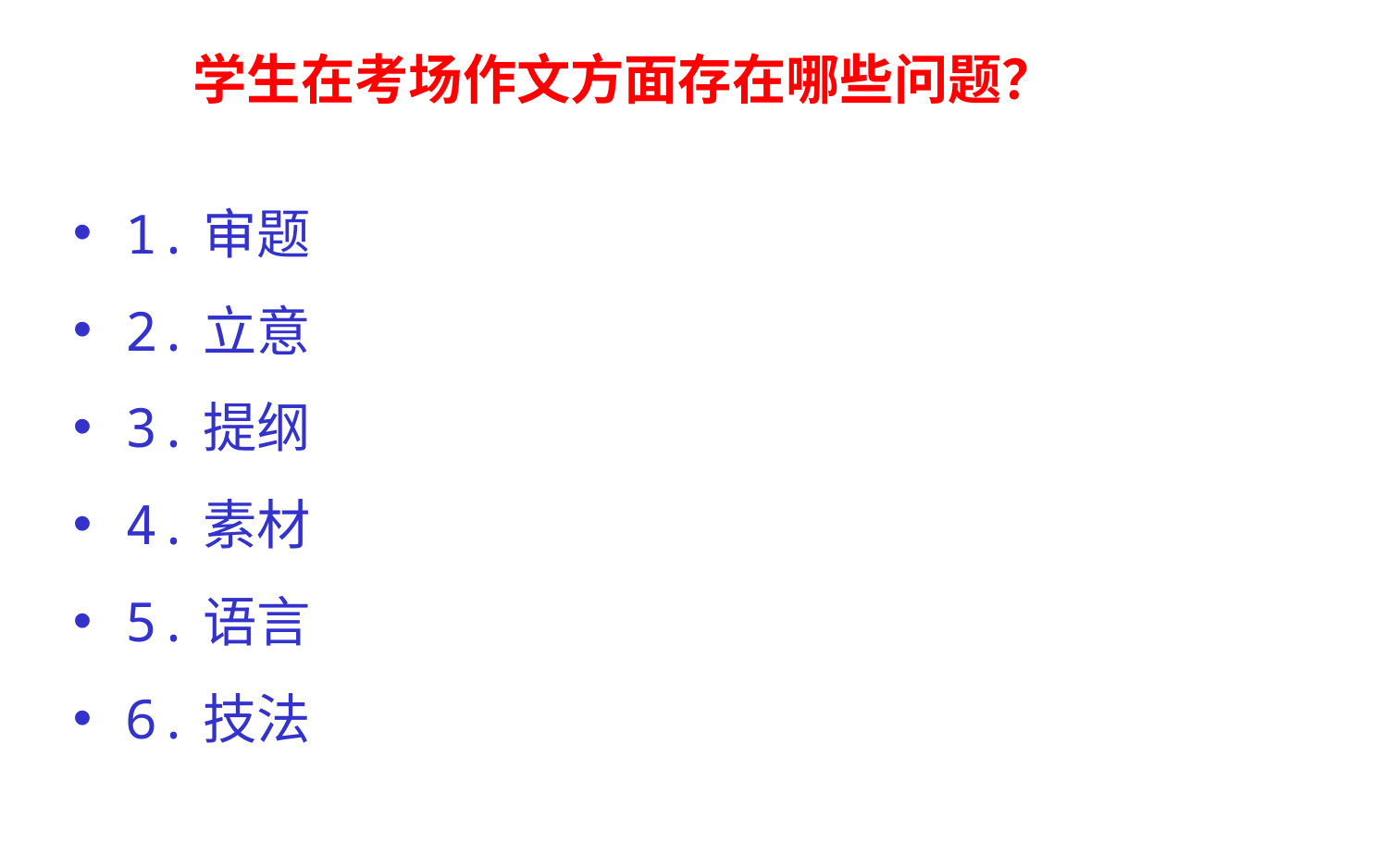

# 学生在考场作文方面存在哪些问题？
1.审题
2.立意
3.提纲
4.素材
5.语言
6.技法